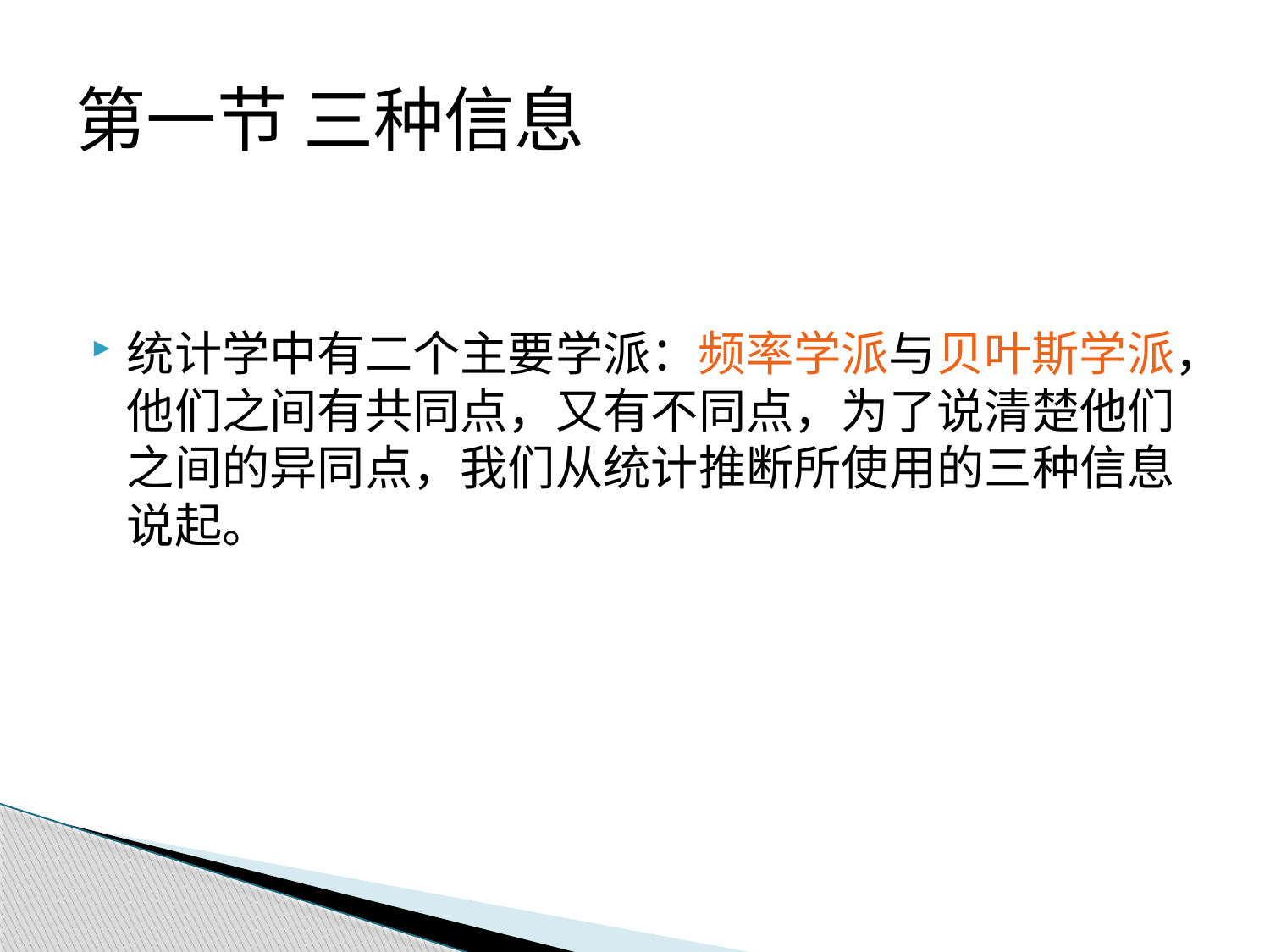

# 第一节 三种信息
统计学中有二个主要学派：频率学派与贝叶斯学派，他们之间有共同点，又有不同点，为了说清楚他们之间的异同点，我们从统计推断所使用的三种信息说起。